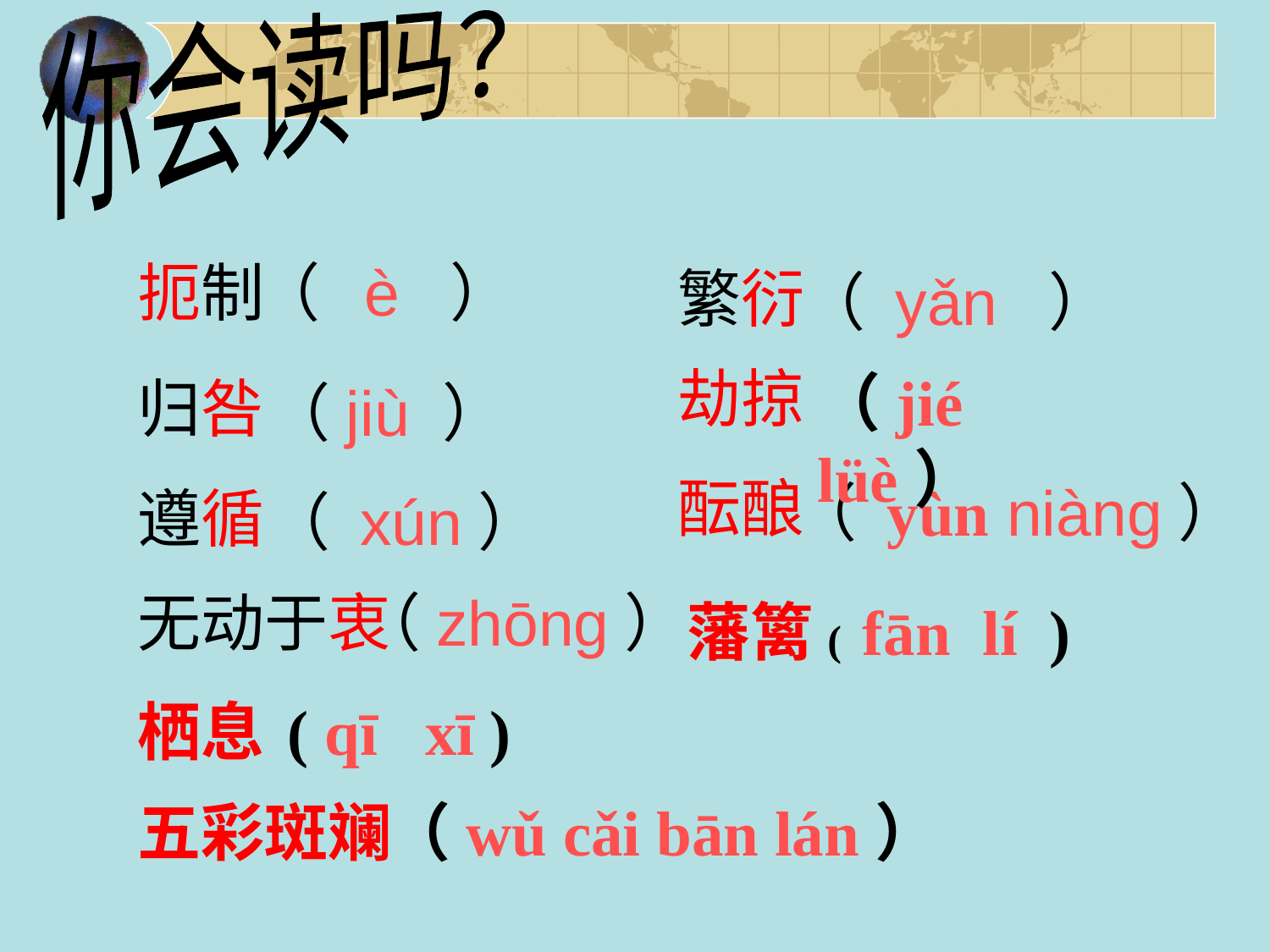

你会读吗？
扼制
（  è  ）
繁衍
（ yǎn  ）
劫掠
（jié lüè）
归咎
（jiù ）
酝酿
（ yùn niàng）

遵循
（ xún）

无动于衷
（zhōng）
藩篱
(  fān  lí  )
栖息
( qī   xī )
五彩斑斓
（wǔ cǎi bān lán）